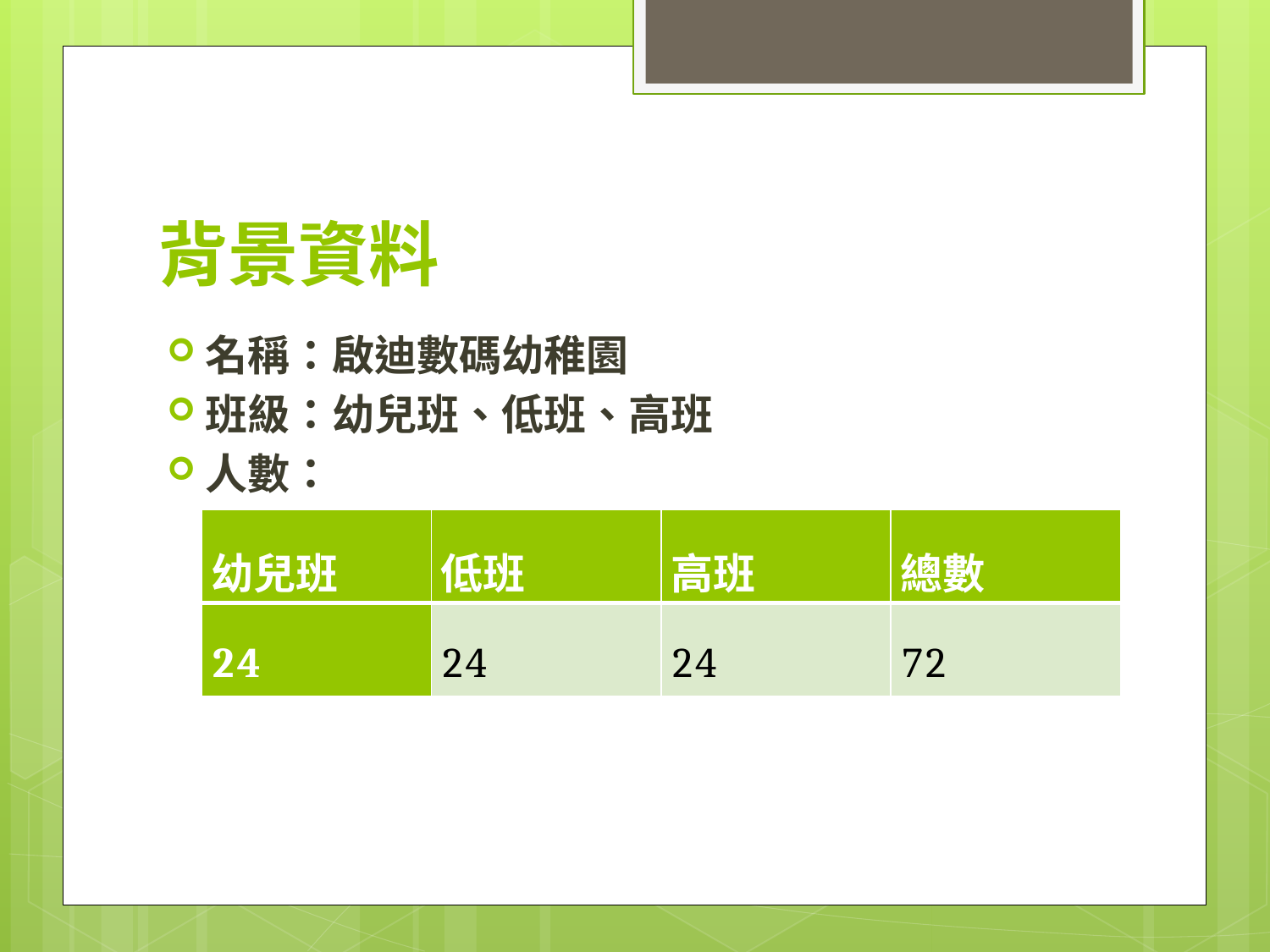

# 背景資料
名稱：啟迪數碼幼稚園
班級：幼兒班、低班、高班
人數：
| 幼兒班 | 低班 | 高班 | 總數 |
| --- | --- | --- | --- |
| 24 | 24 | 24 | 72 |